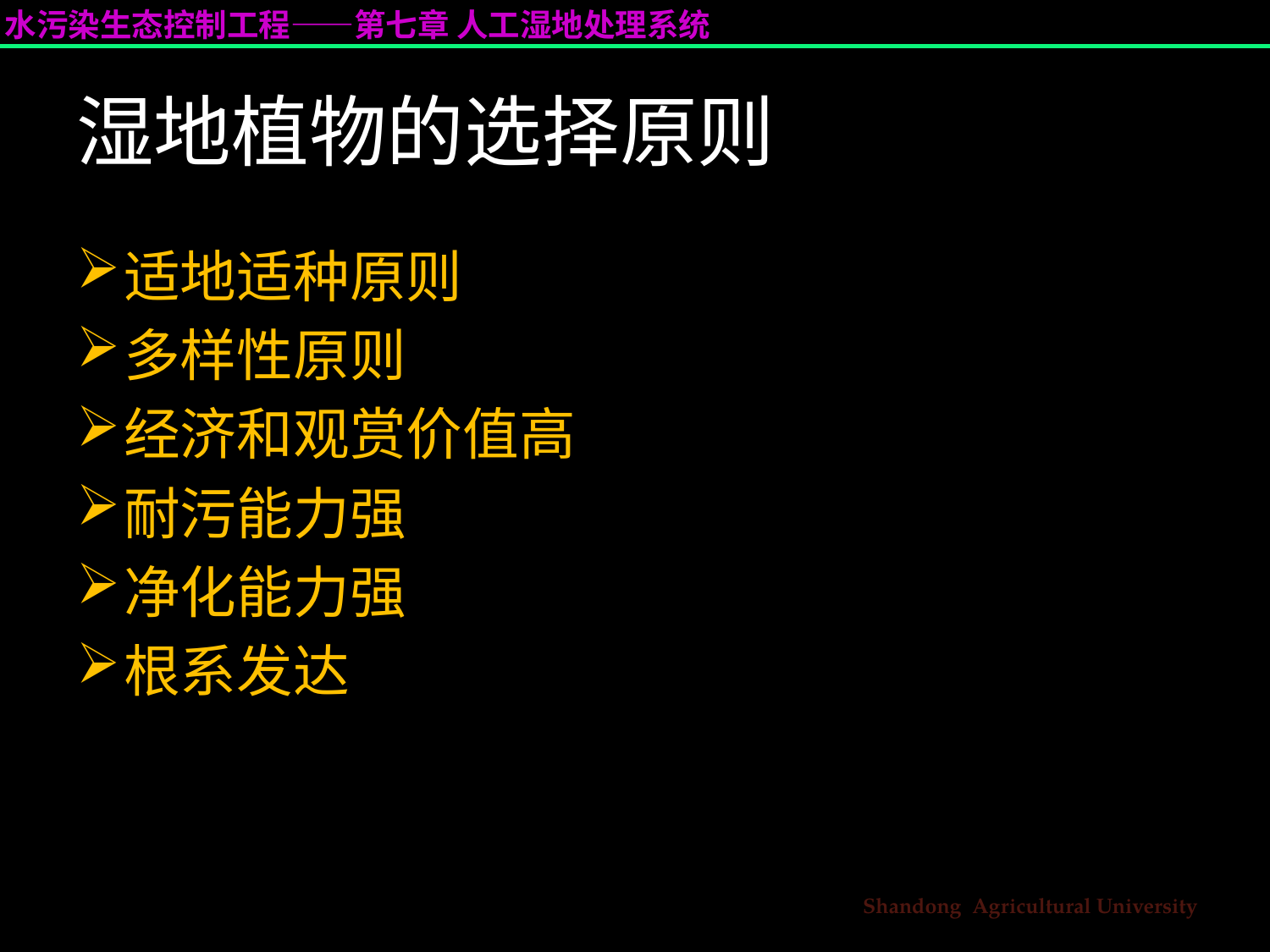

湿地植物的选择原则
适地适种原则
多样性原则
经济和观赏价值高
耐污能力强
净化能力强
根系发达